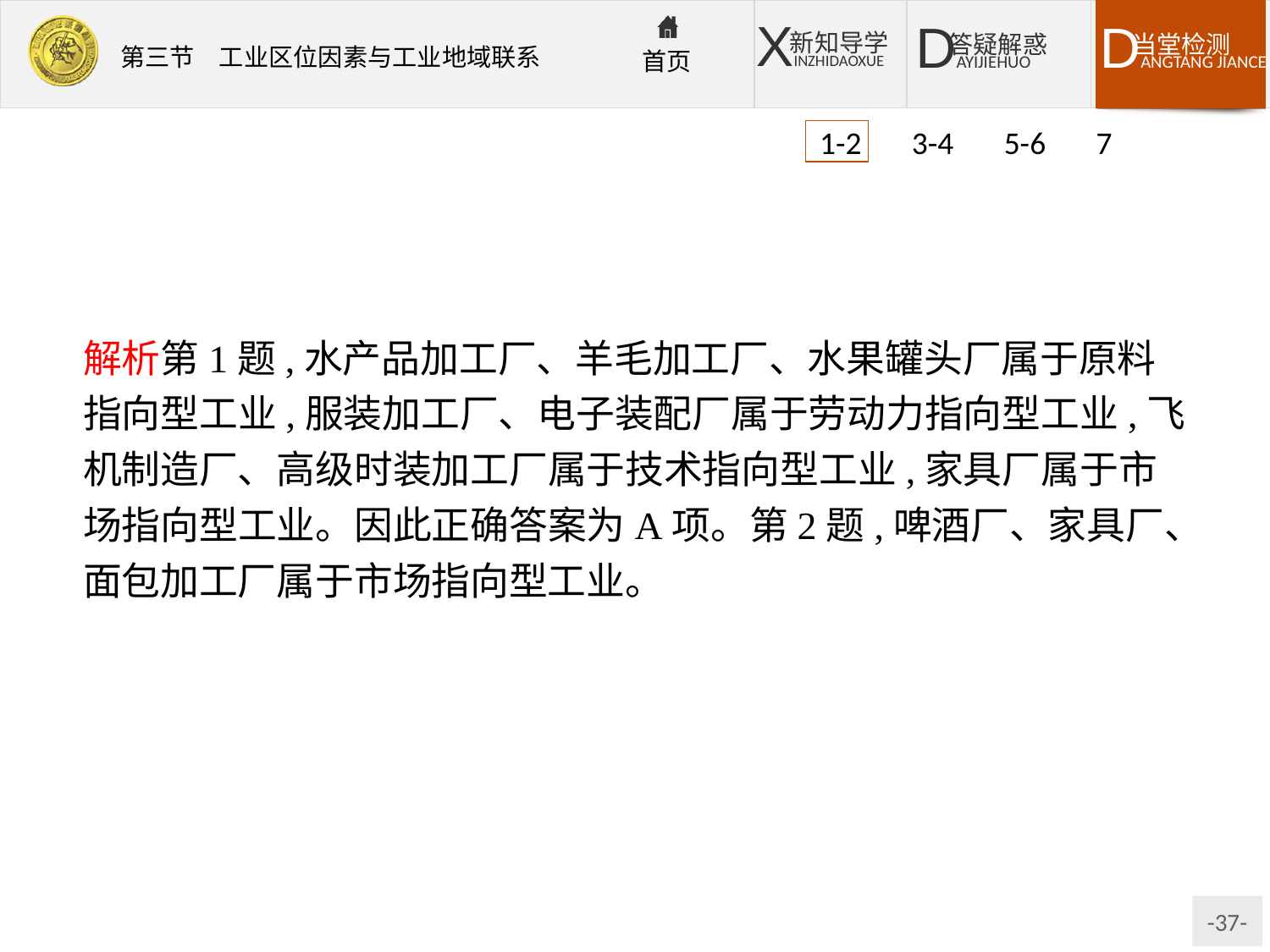

1-2       3-4       5-6       7

解析第1题,水产品加工厂、羊毛加工厂、水果罐头厂属于原料指向型工业,服装加工厂、电子装配厂属于劳动力指向型工业,飞机制造厂、高级时装加工厂属于技术指向型工业,家具厂属于市场指向型工业。因此正确答案为A项。第2题,啤酒厂、家具厂、面包加工厂属于市场指向型工业。
答案1.A　2.D